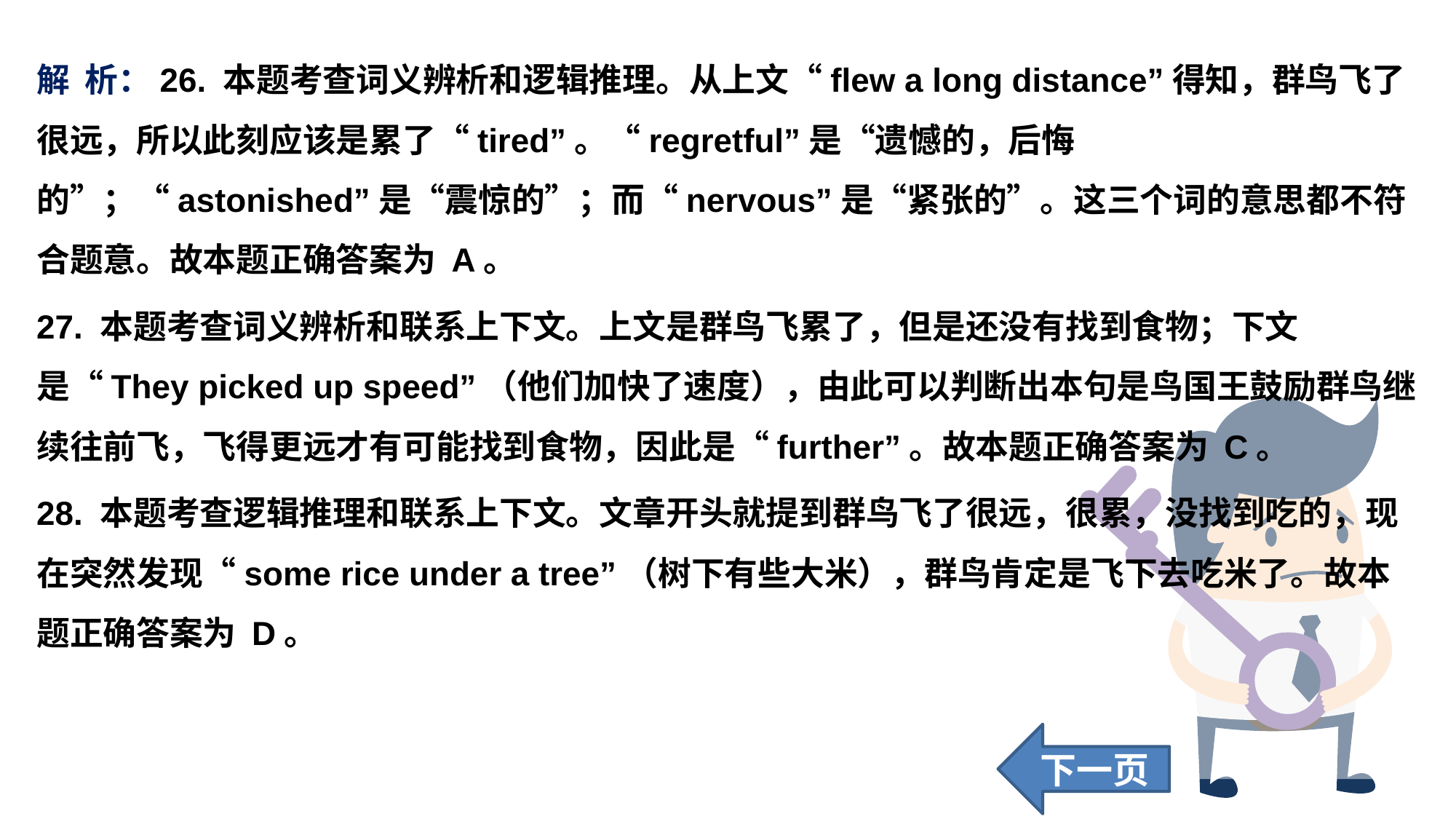

解  析：26. 本题考查词义辨析和逻辑推理。从上文“flew a long distance”得知，群鸟飞了很远，所以此刻应该是累了“tired”。“regretful”是“遗憾的，后悔的”；“astonished”是“震惊的”；而“nervous”是“紧张的”。这三个词的意思都不符合题意。故本题正确答案为 A。
27. 本题考查词义辨析和联系上下文。上文是群鸟飞累了，但是还没有找到食物；下文是“They picked up speed”（他们加快了速度），由此可以判断出本句是鸟国王鼓励群鸟继续往前飞，飞得更远才有可能找到食物，因此是“further”。故本题正确答案为 C。
28. 本题考查逻辑推理和联系上下文。文章开头就提到群鸟飞了很远，很累，没找到吃的，现在突然发现“some rice under a tree”（树下有些大米），群鸟肯定是飞下去吃米了。故本题正确答案为 D。

下一页
111